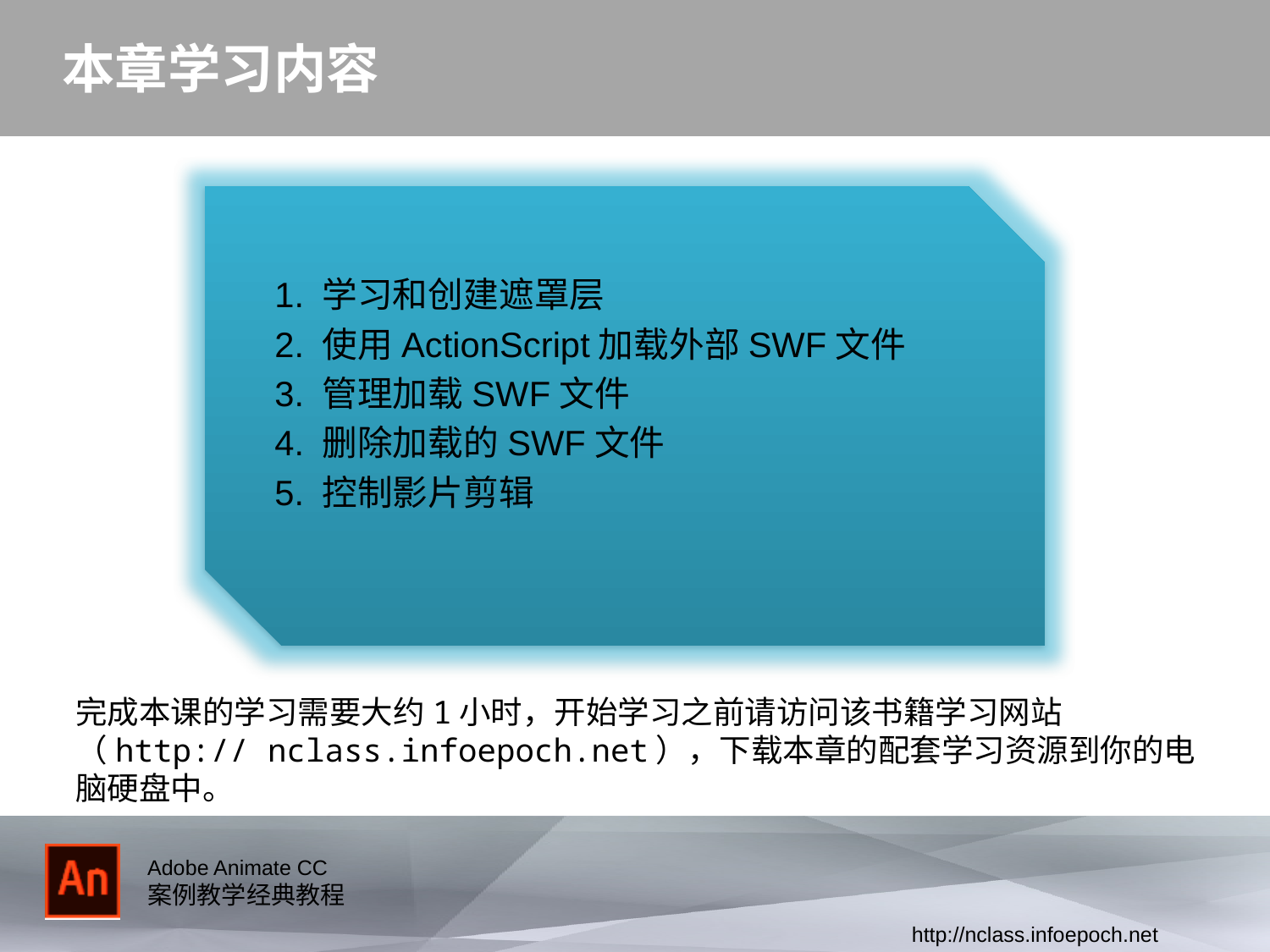

# 本章学习内容

1. 学习和创建遮罩层
2. 使用ActionScript加载外部SWF文件
3. 管理加载SWF文件
4. 删除加载的SWF文件
5. 控制影片剪辑

完成本课的学习需要大约1小时，开始学习之前请访问该书籍学习网站（http:// nclass.infoepoch.net），下载本章的配套学习资源到你的电脑硬盘中。